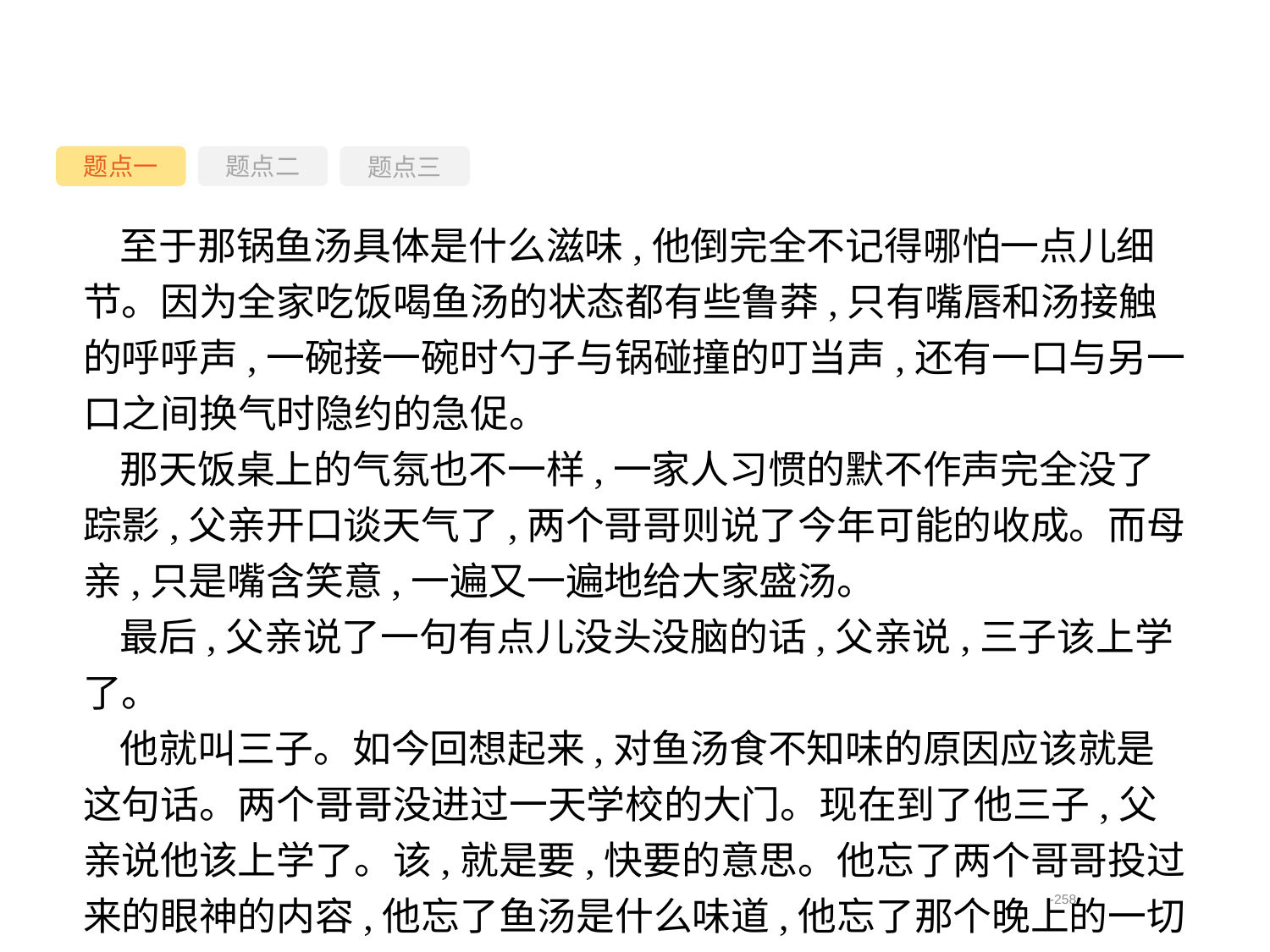

题点一
题点三
题点二
至于那锅鱼汤具体是什么滋味,他倒完全不记得哪怕一点儿细节。因为全家吃饭喝鱼汤的状态都有些鲁莽,只有嘴唇和汤接触的呼呼声,一碗接一碗时勺子与锅碰撞的叮当声,还有一口与另一口之间换气时隐约的急促。
那天饭桌上的气氛也不一样,一家人习惯的默不作声完全没了踪影,父亲开口谈天气了,两个哥哥则说了今年可能的收成。而母亲,只是嘴含笑意,一遍又一遍地给大家盛汤。
最后,父亲说了一句有点儿没头没脑的话,父亲说,三子该上学了。
他就叫三子。如今回想起来,对鱼汤食不知味的原因应该就是这句话。两个哥哥没进过一天学校的大门。现在到了他三子,父亲说他该上学了。该,就是要,快要的意思。他忘了两个哥哥投过来的眼神的内容,他忘了鱼汤是什么味道,他忘了那个晚上的一切细节。
-258-